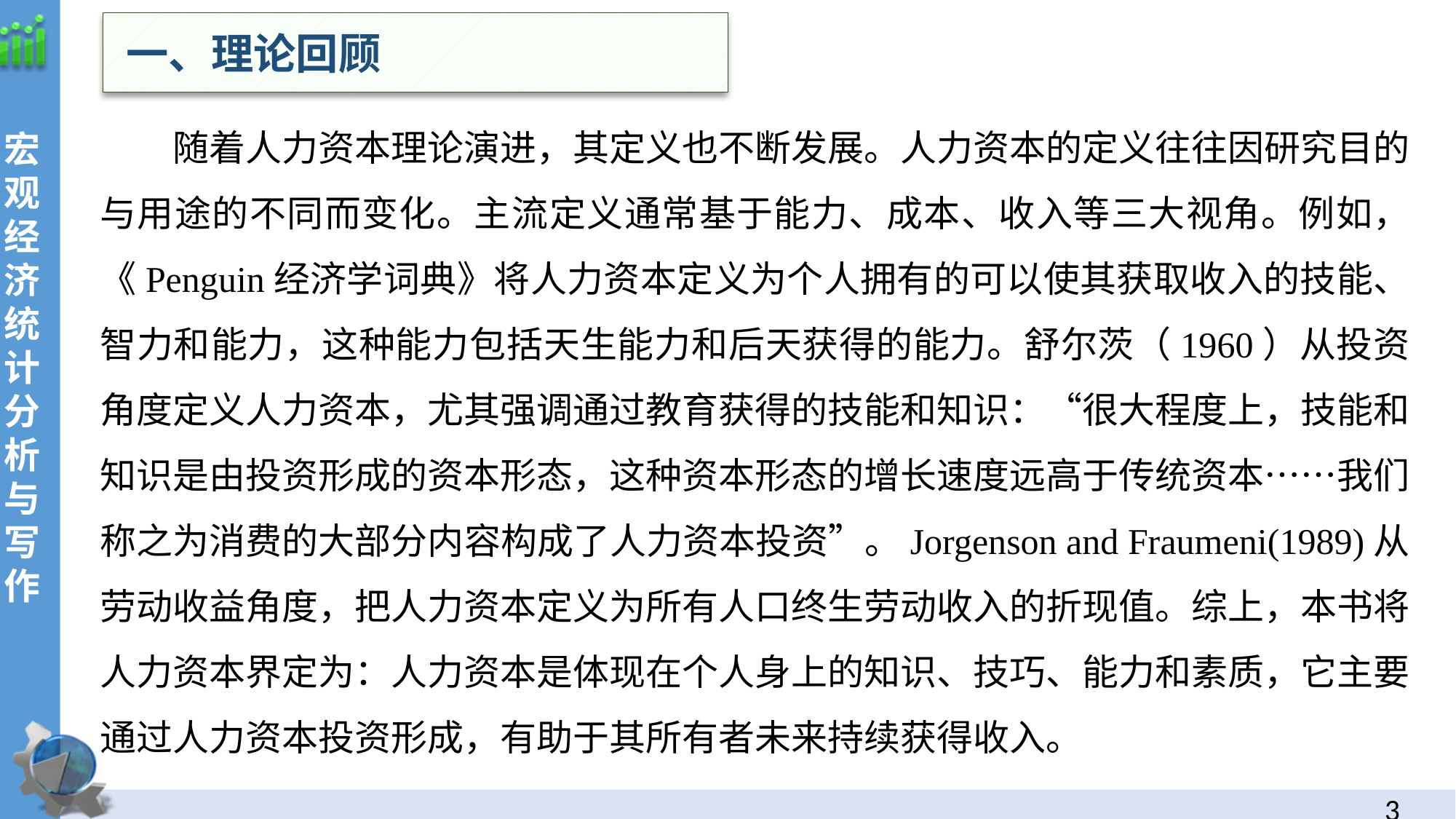

一、理论回顾

随着人力资本理论演进，其定义也不断发展。人力资本的定义往往因研究目的与用途的不同而变化。主流定义通常基于能力、成本、收入等三大视角。例如，《Penguin经济学词典》将人力资本定义为个人拥有的可以使其获取收入的技能、智力和能力，这种能力包括天生能力和后天获得的能力。舒尔茨（1960）从投资角度定义人力资本，尤其强调通过教育获得的技能和知识：“很大程度上，技能和知识是由投资形成的资本形态，这种资本形态的增长速度远高于传统资本……我们称之为消费的大部分内容构成了人力资本投资”。Jorgenson and Fraumeni(1989)从劳动收益角度，把人力资本定义为所有人口终生劳动收入的折现值。综上，本书将人力资本界定为：人力资本是体现在个人身上的知识、技巧、能力和素质，它主要通过人力资本投资形成，有助于其所有者未来持续获得收入。
3